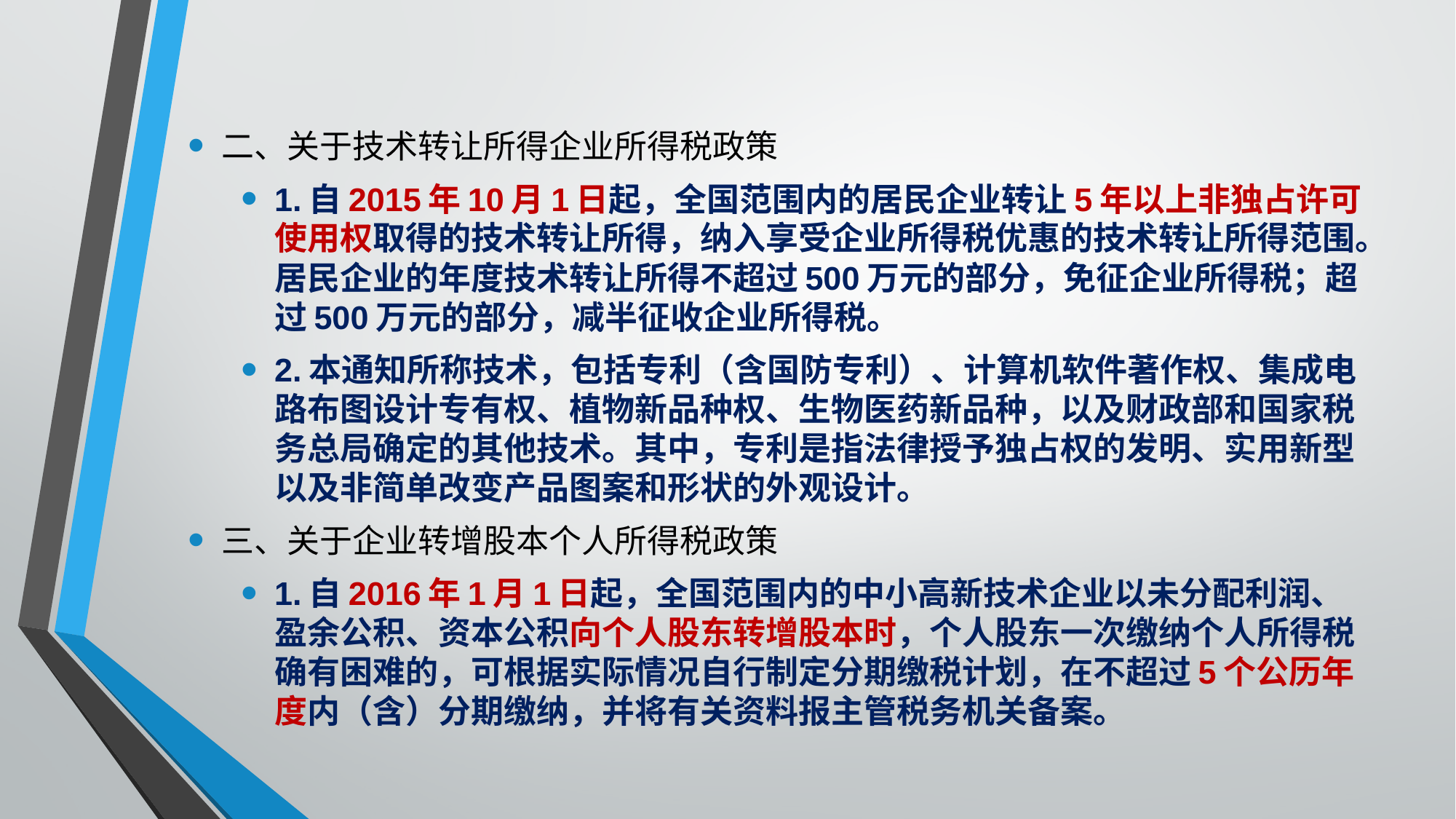

二、关于技术转让所得企业所得税政策
1.自2015年10月1日起，全国范围内的居民企业转让5年以上非独占许可使用权取得的技术转让所得，纳入享受企业所得税优惠的技术转让所得范围。居民企业的年度技术转让所得不超过500万元的部分，免征企业所得税；超过500万元的部分，减半征收企业所得税。
2.本通知所称技术，包括专利（含国防专利）、计算机软件著作权、集成电路布图设计专有权、植物新品种权、生物医药新品种，以及财政部和国家税务总局确定的其他技术。其中，专利是指法律授予独占权的发明、实用新型以及非简单改变产品图案和形状的外观设计。
三、关于企业转增股本个人所得税政策
1.自2016年1月1日起，全国范围内的中小高新技术企业以未分配利润、盈余公积、资本公积向个人股东转增股本时，个人股东一次缴纳个人所得税确有困难的，可根据实际情况自行制定分期缴税计划，在不超过5个公历年度内（含）分期缴纳，并将有关资料报主管税务机关备案。